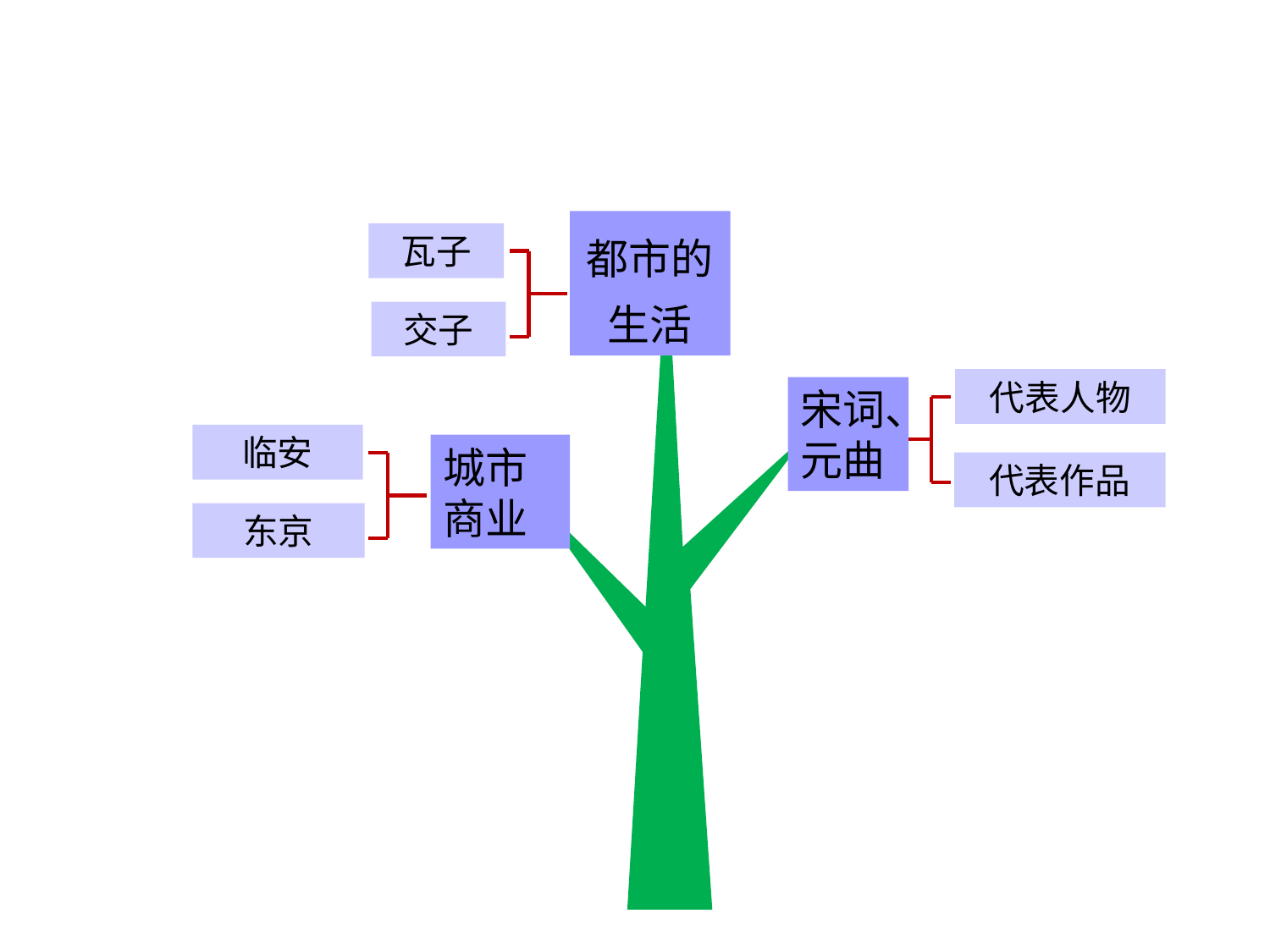

都市的生活
瓦子

交子
代表人物
宋词、元曲
临安
城市商业
代表作品
东京